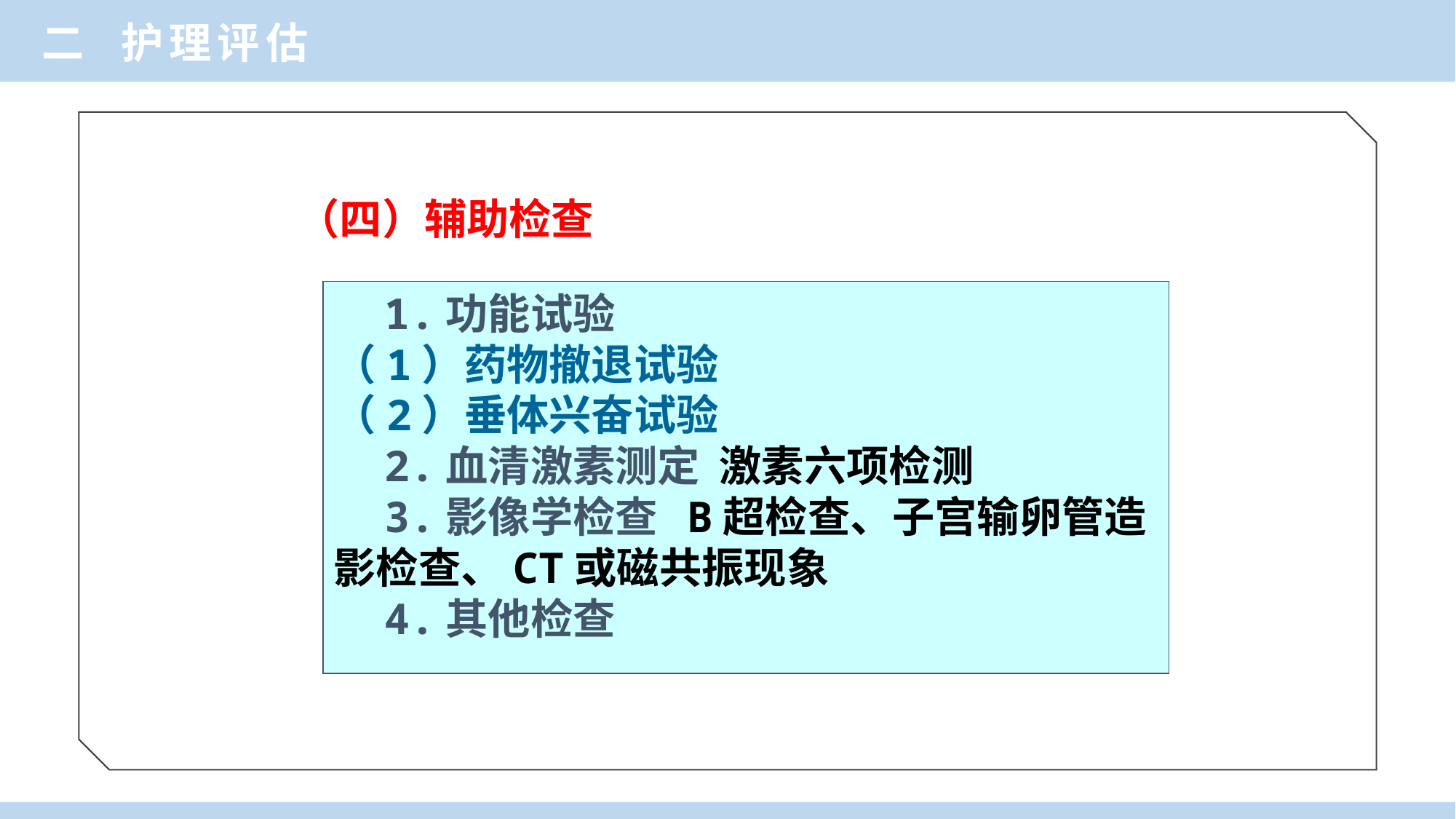

二  护理评估

（四）辅助检查
  1.功能试验
（1）药物撤退试验
（2）垂体兴奋试验
  2.血清激素测定  激素六项检测
  3.影像学检查  B超检查、子宫输卵管造影检查、CT或磁共振现象
  4.其他检查